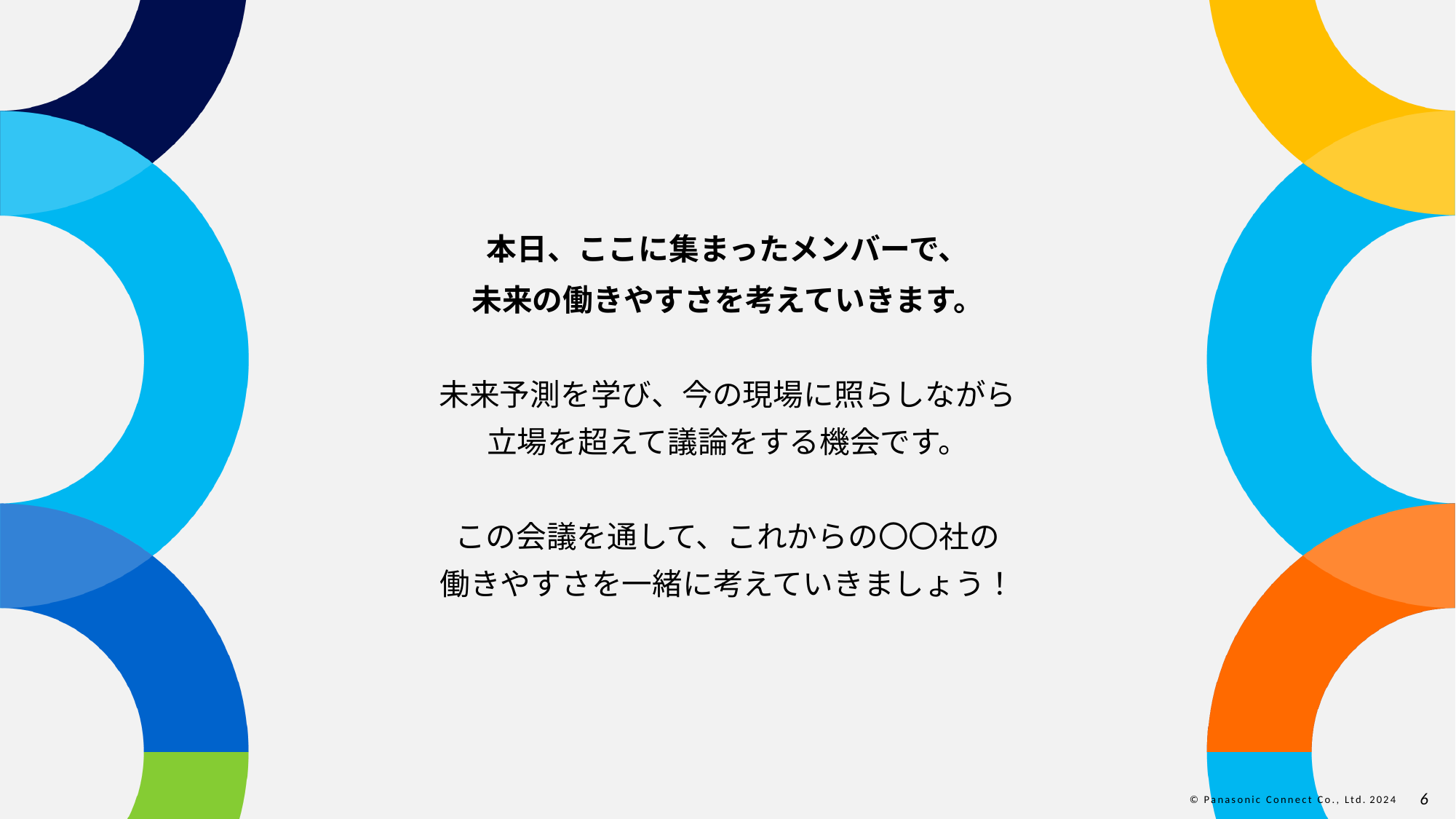

本日、ここに集まったメンバーで、
未来の働きやすさを考えていきます。

未来予測を学び、今の現場に照らしながら
立場を超えて議論をする機会です。

この会議を通して、これからの〇〇社の
働きやすさを一緒に考えていきましょう！